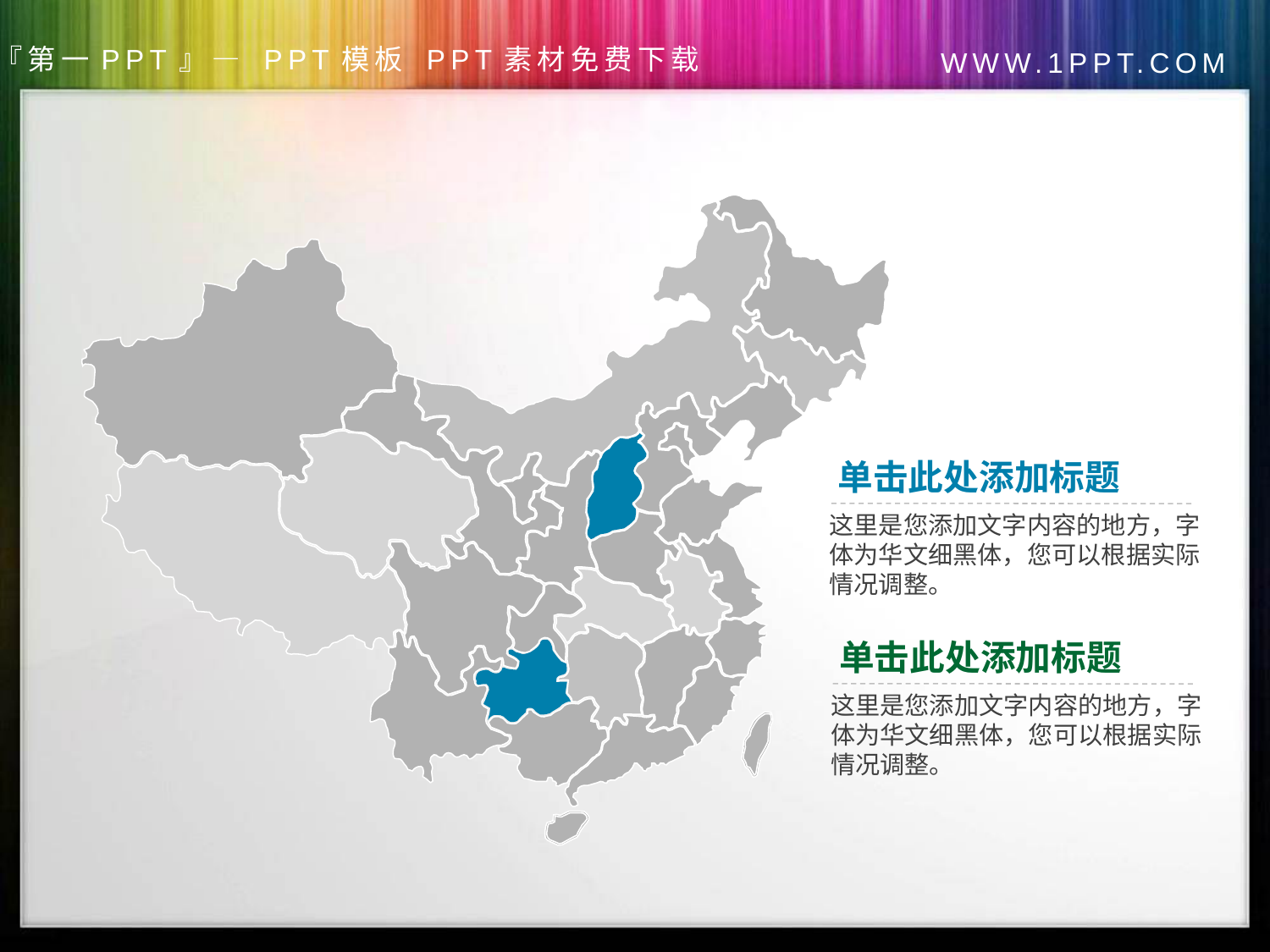

单击此处添加标题
这里是您添加文字内容的地方，字体为华文细黑体，您可以根据实际情况调整。

单击此处添加标题
这里是您添加文字内容的地方，字体为华文细黑体，您可以根据实际情况调整。